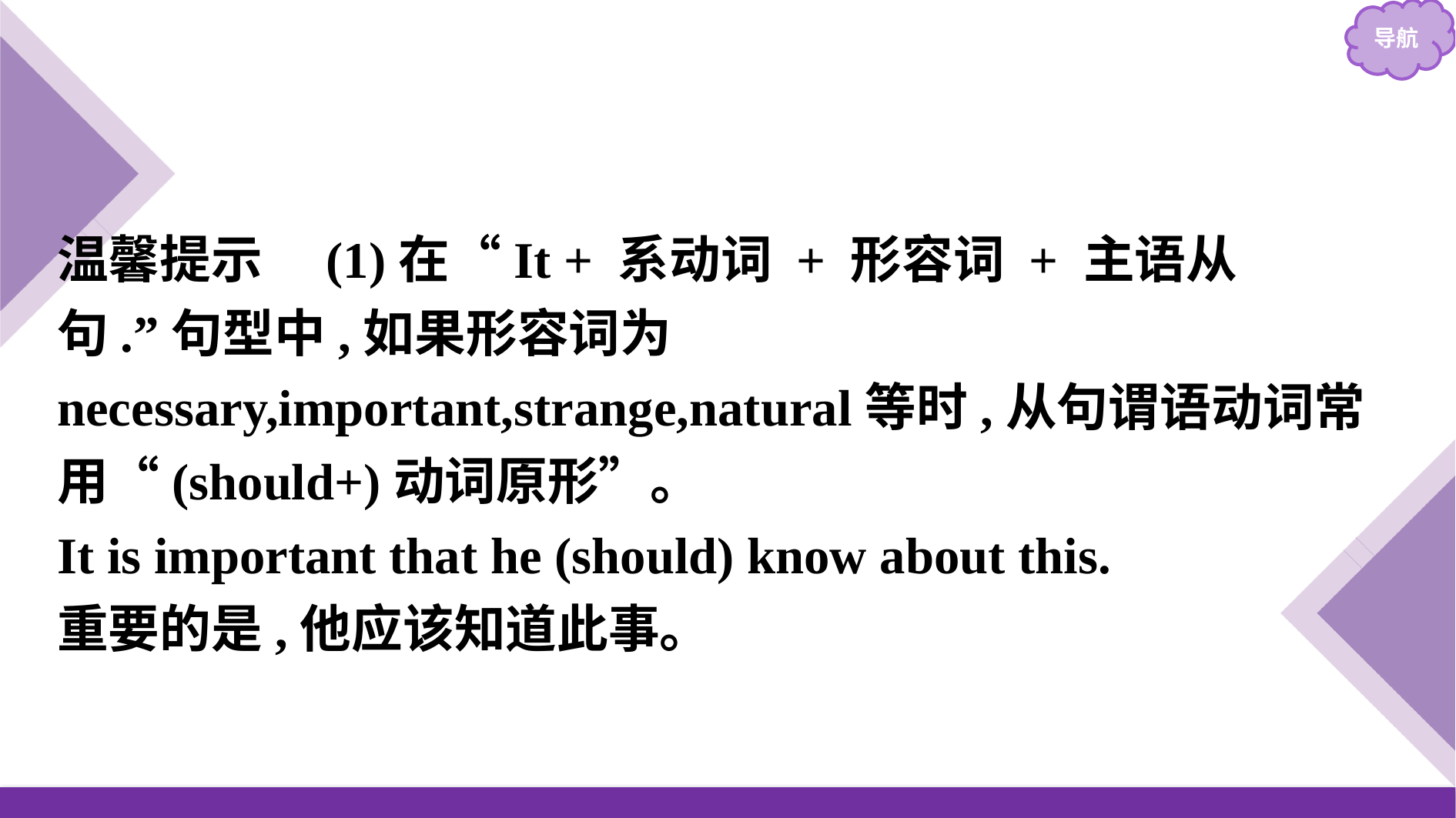

温馨提示　(1)在“It + 系动词 + 形容词 + 主语从句.”句型中,如果形容词为necessary,important,strange,natural等时,从句谓语动词常用“(should+)动词原形”。
It is important that he (should) know about this.
重要的是,他应该知道此事。